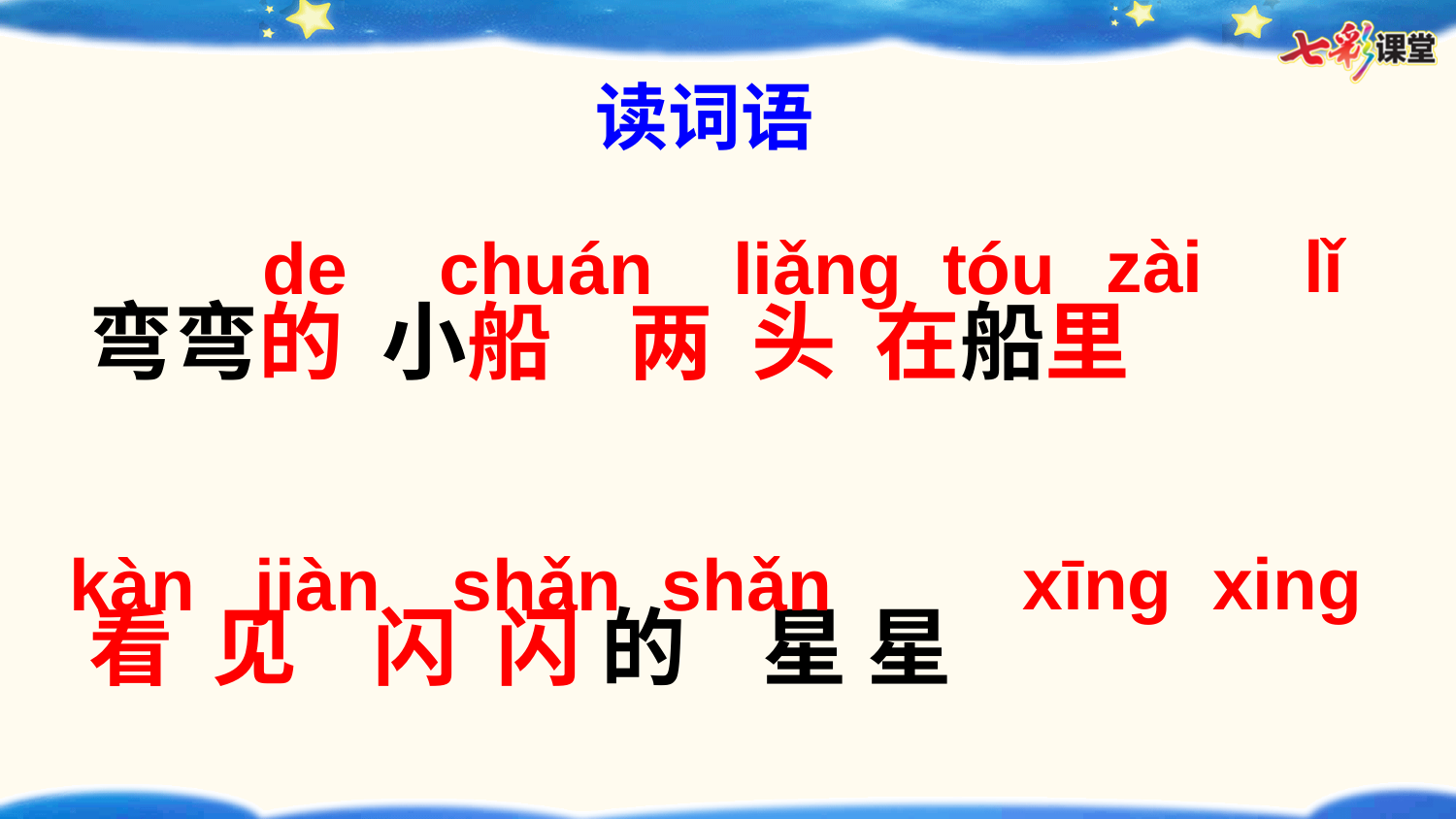

读词语
zài     lǐ
de
chuán
liǎng  tóu
弯弯的  小船    两  头  在船里

看  见    闪  闪 的    星 星
xīng  xing
kàn   jiàn
shǎn  shǎn